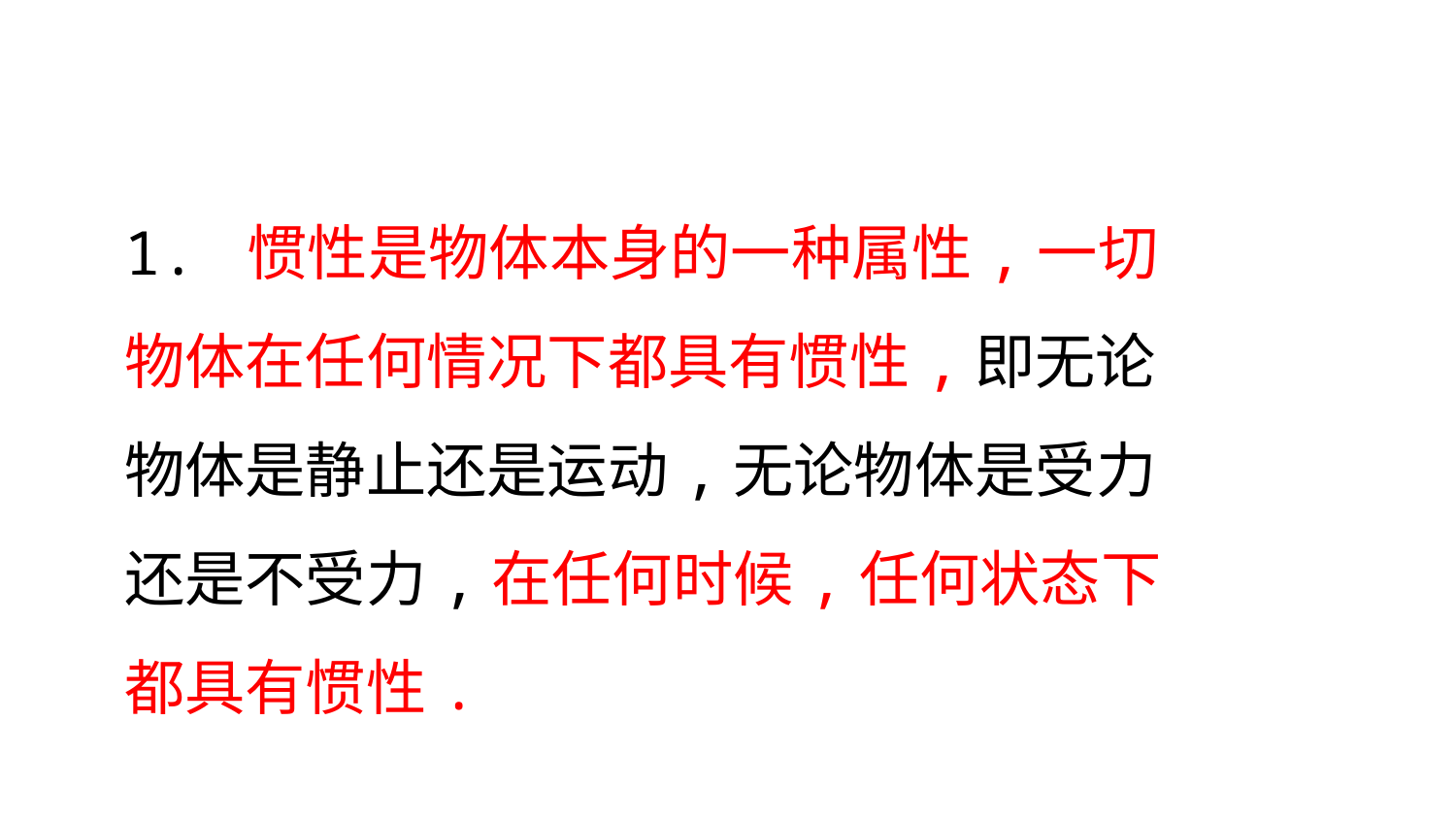

1. 惯性是物体本身的一种属性,一切物体在任何情况下都具有惯性,即无论物体是静止还是运动,无论物体是受力还是不受力,在任何时候,任何状态下都具有惯性.